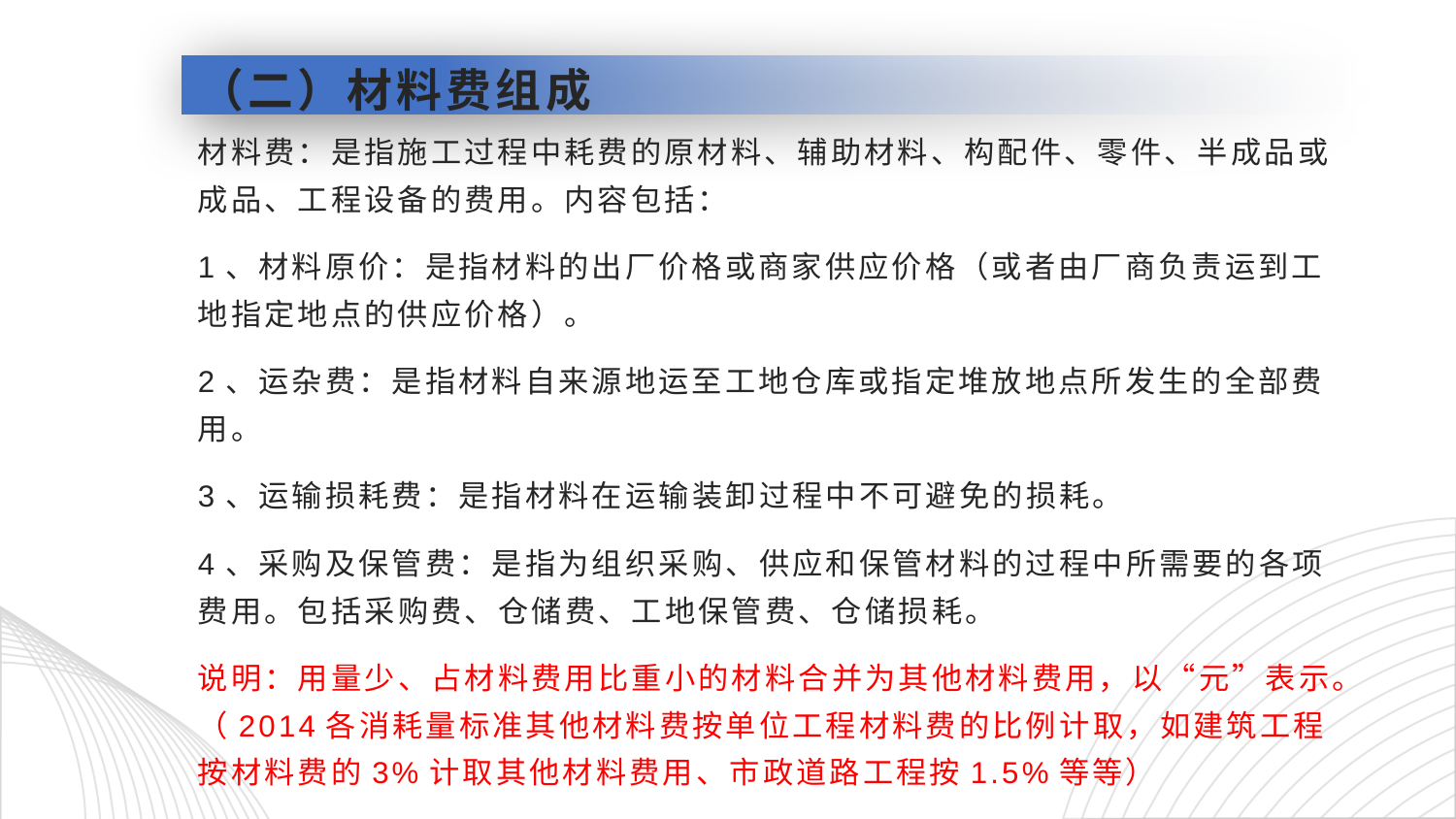

# （二）材料费组成

材料费：是指施工过程中耗费的原材料、辅助材料、构配件、零件、半成品或成品、工程设备的费用。内容包括：
1、材料原价：是指材料的出厂价格或商家供应价格（或者由厂商负责运到工地指定地点的供应价格）。
2、运杂费：是指材料自来源地运至工地仓库或指定堆放地点所发生的全部费用。
3、运输损耗费：是指材料在运输装卸过程中不可避免的损耗。
4、采购及保管费：是指为组织采购、供应和保管材料的过程中所需要的各项费用。包括采购费、仓储费、工地保管费、仓储损耗。
说明：用量少、占材料费用比重小的材料合并为其他材料费用，以“元”表示。（2014各消耗量标准其他材料费按单位工程材料费的比例计取，如建筑工程按材料费的3%计取其他材料费用、市政道路工程按1.5%等等）